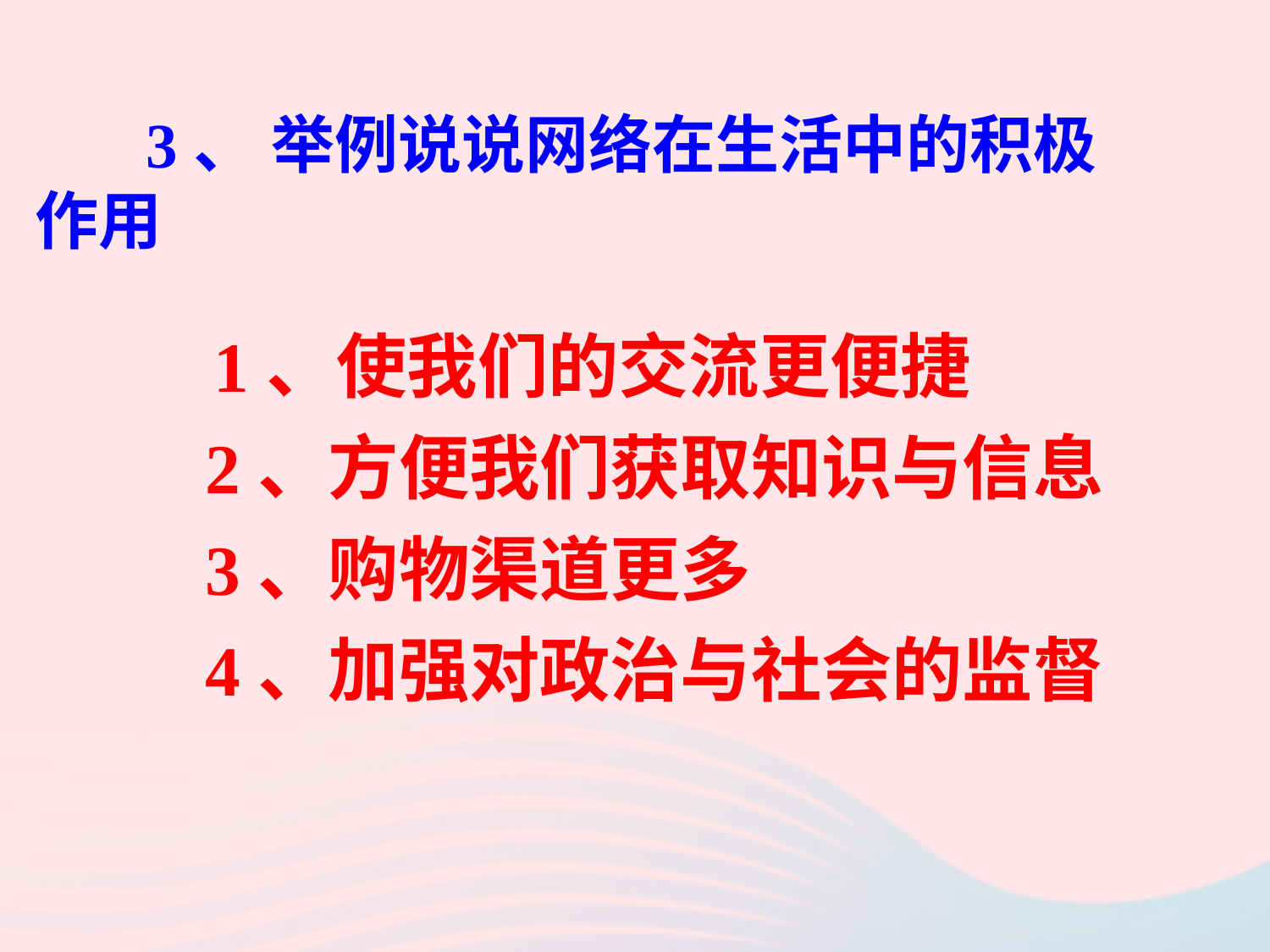

3、 举例说说网络在生活中的积极作用
　　  1、使我们的交流更便捷
      2、方便我们获取知识与信息
      3、购物渠道更多
      4、加强对政治与社会的监督